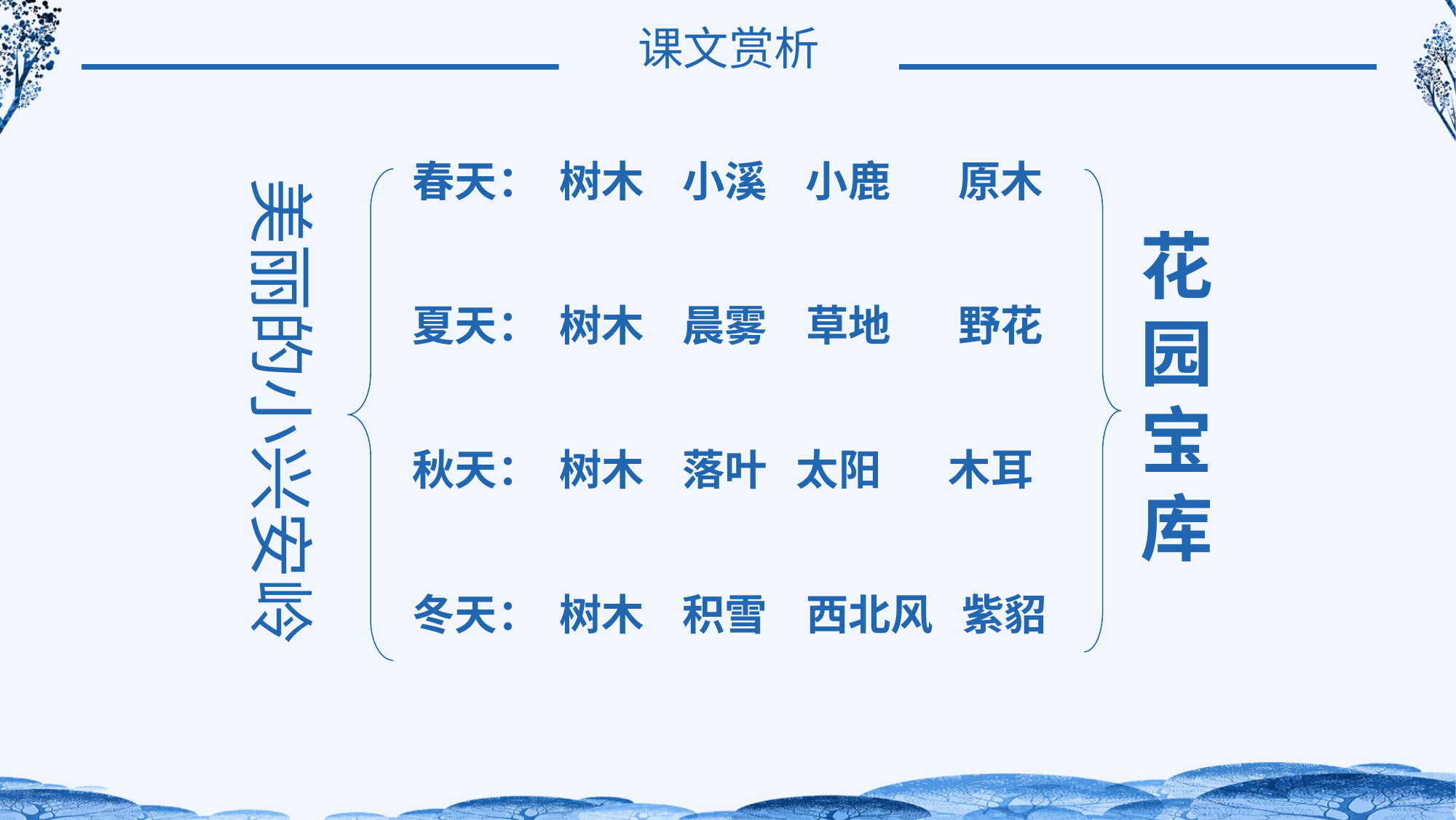

课文赏析

春天：  树木    小溪    小鹿       原木

夏天：  树木    晨雾    草地       野花

秋天：  树木    落叶   太阳       木耳

冬天：  树木    积雪    西北风   紫貂
美丽的小兴安岭

花园宝库